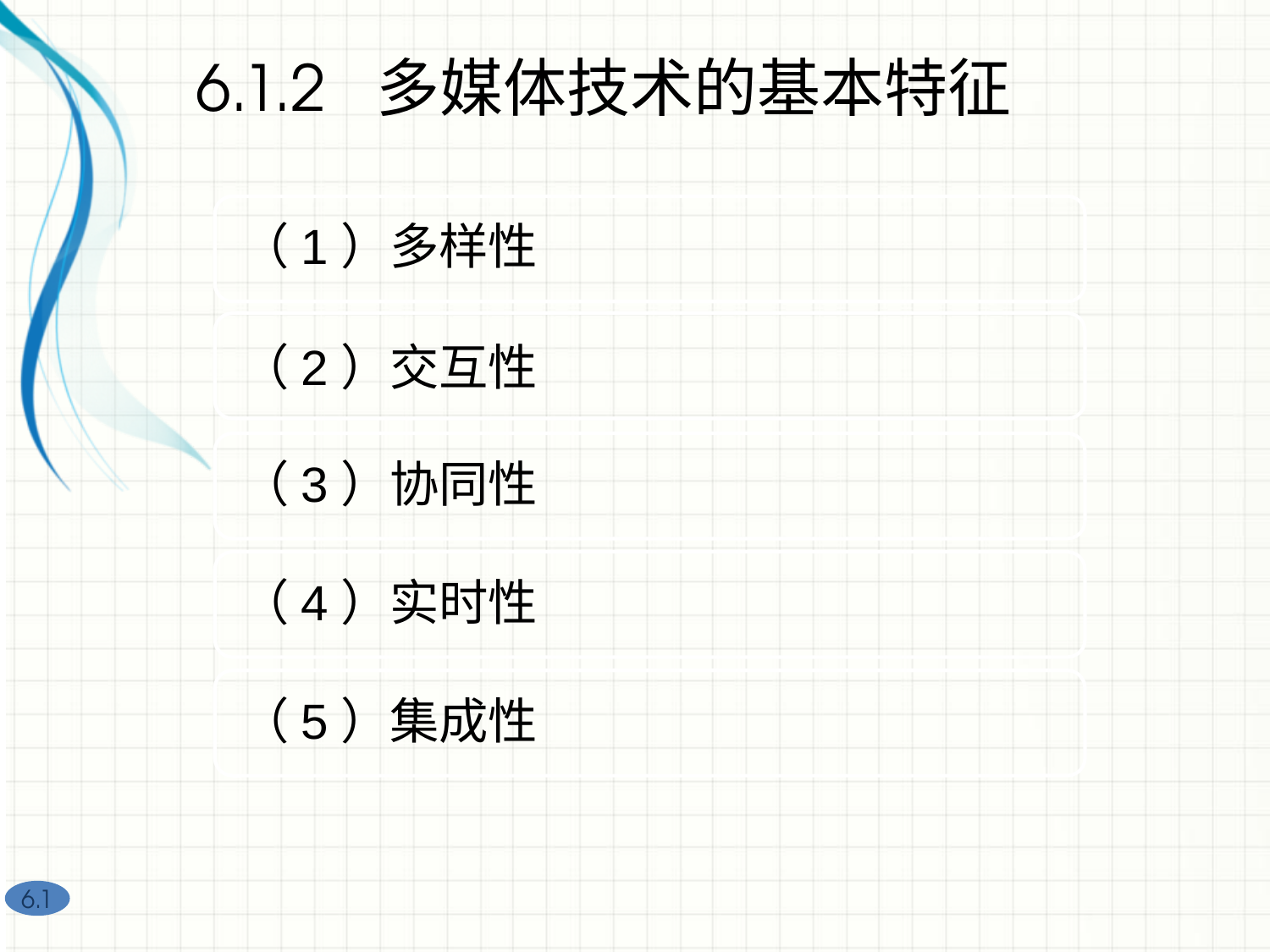

6.1.2  多媒体技术的基本特征
（1）多样性
（2）交互性
（3）协同性
（4）实时性
（5）集成性